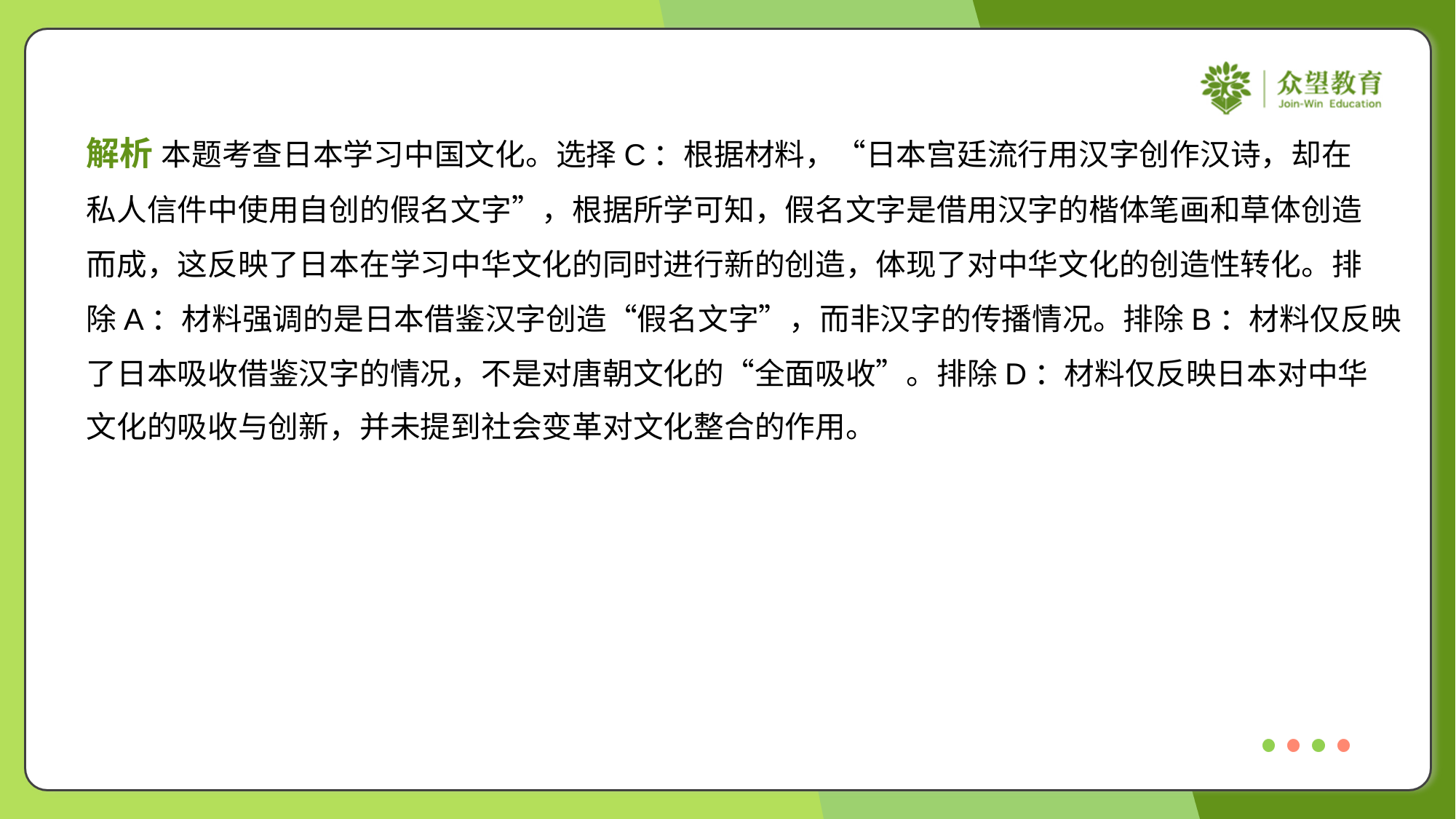

解析 本题考查日本学习中国文化。选择C：根据材料，“日本宫廷流行用汉字创作汉诗，却在
私人信件中使用自创的假名文字”，根据所学可知，假名文字是借用汉字的楷体笔画和草体创造
而成，这反映了日本在学习中华文化的同时进行新的创造，体现了对中华文化的创造性转化。排
除A：材料强调的是日本借鉴汉字创造“假名文字”，而非汉字的传播情况。排除B：材料仅反映
了日本吸收借鉴汉字的情况，不是对唐朝文化的“全面吸收”。排除D：材料仅反映日本对中华
文化的吸收与创新，并未提到社会变革对文化整合的作用。